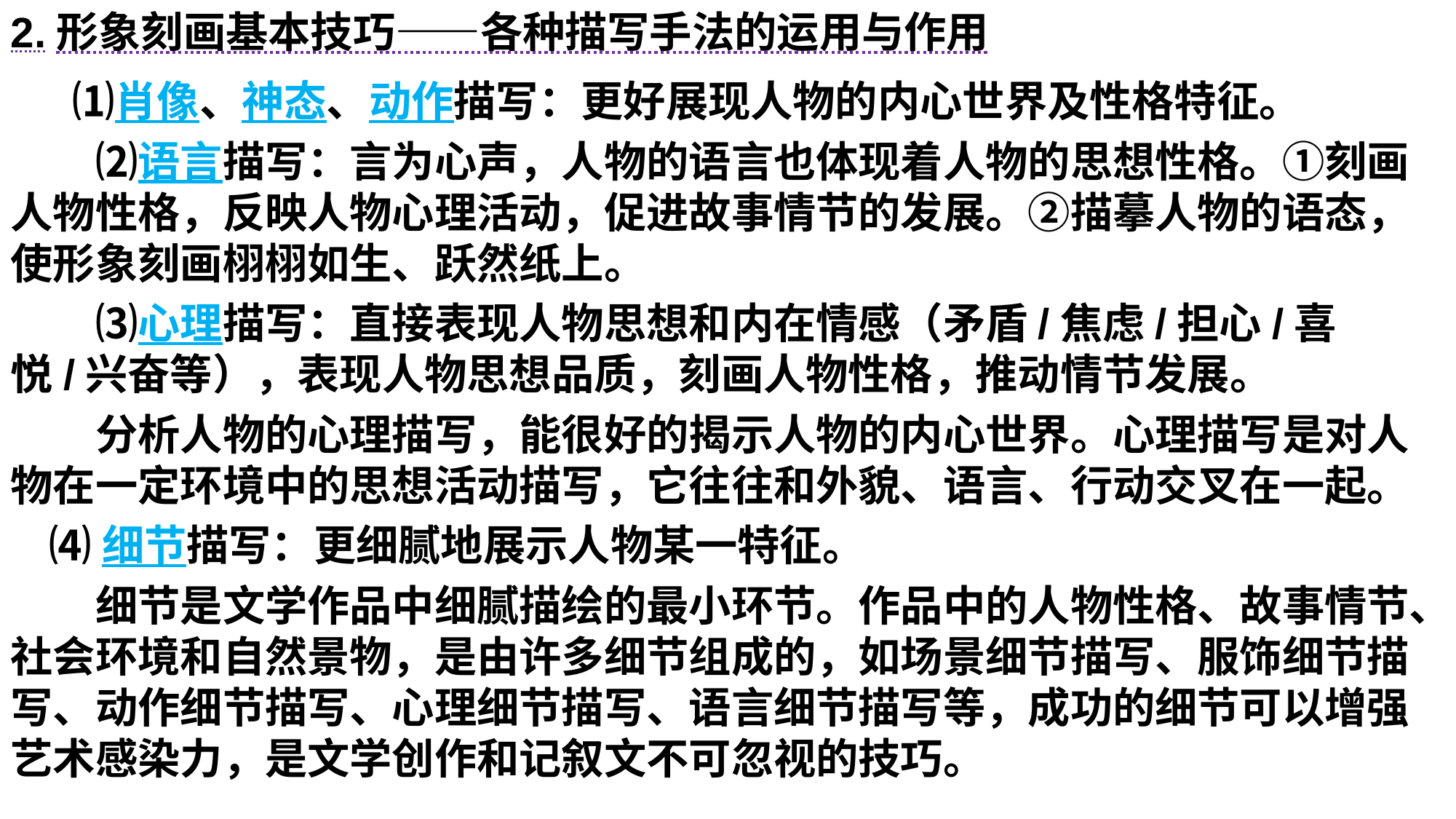

2.形象刻画基本技巧——各种描写手法的运用与作用
　  ⑴肖像、神态、动作描写：更好展现人物的内心世界及性格特征。
　　⑵语言描写：言为心声，人物的语言也体现着人物的思想性格。①刻画人物性格，反映人物心理活动，促进故事情节的发展。②描摹人物的语态，使形象刻画栩栩如生、跃然纸上。
　　⑶心理描写：直接表现人物思想和内在情感（矛盾/焦虑/担心/喜悦/兴奋等），表现人物思想品质，刻画人物性格，推动情节发展。
　　分析人物的心理描写，能很好的揭示人物的内心世界。心理描写是对人物在一定环境中的思想活动描写，它往往和外貌、语言、行动交叉在一起。
    ⑷细节描写：更细腻地展示人物某一特征。
　　细节是文学作品中细腻描绘的最小环节。作品中的人物性格、故事情节、社会环境和自然景物，是由许多细节组成的，如场景细节描写、服饰细节描写、动作细节描写、心理细节描写、语言细节描写等，成功的细节可以增强艺术感染力，是文学创作和记叙文不可忽视的技巧。